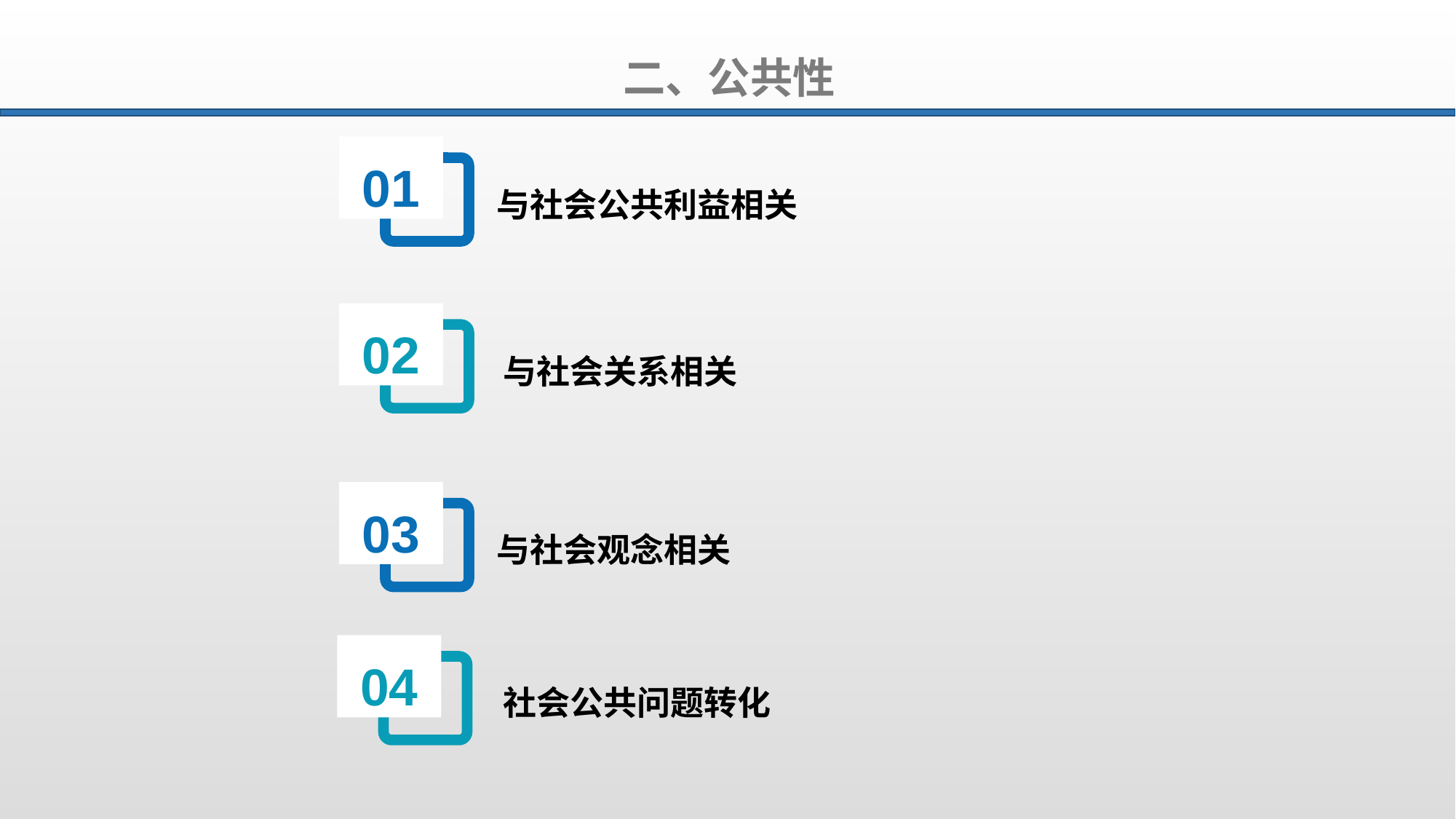

二、公共性

01

与社会公共利益相关
02

与社会关系相关
03

与社会观念相关
04

社会公共问题转化